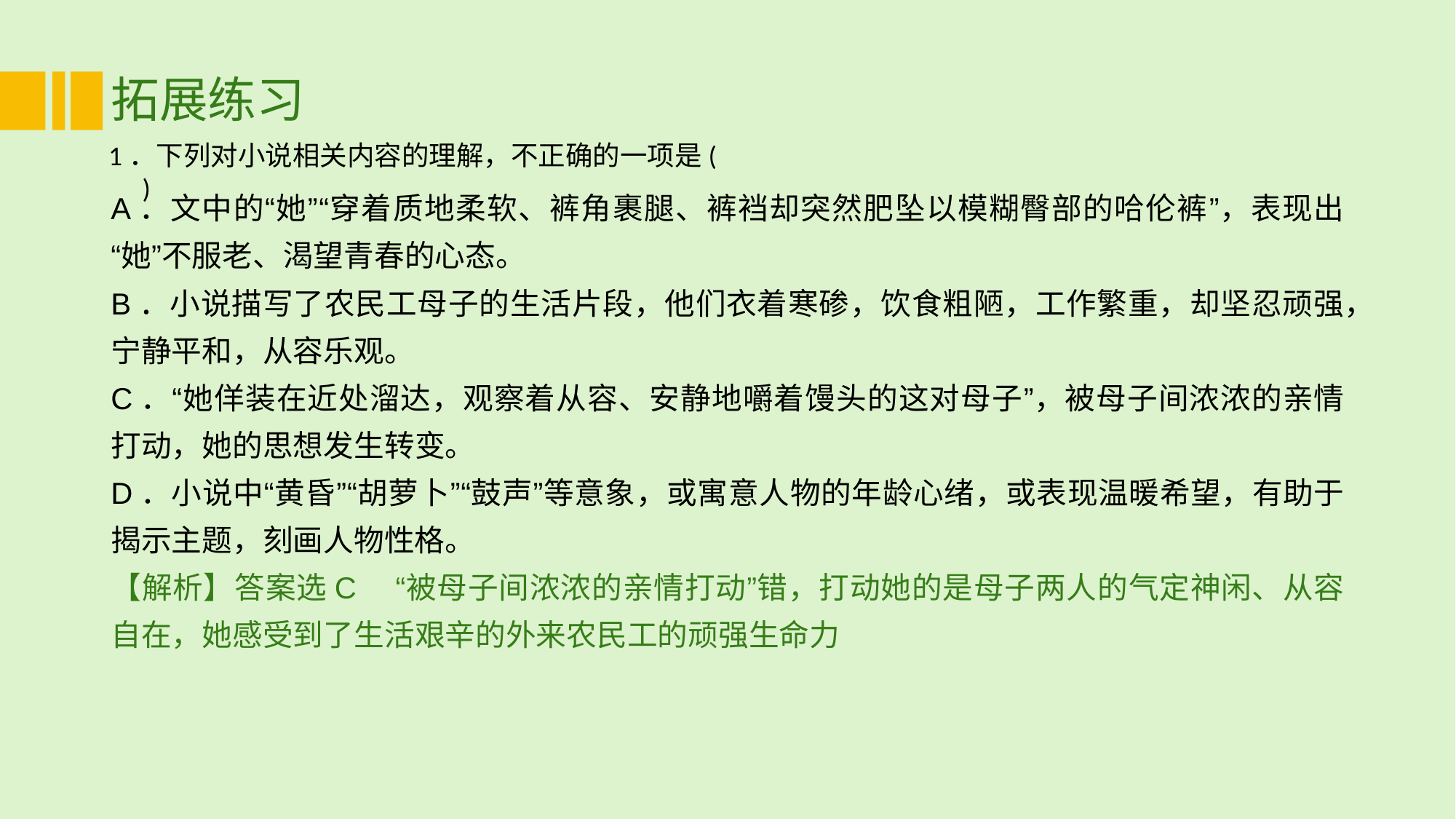

# 拓展练习
1．下列对小说相关内容的理解，不正确的一项是(　    　)
A．文中的“她”“穿着质地柔软、裤角裹腿、裤裆却突然肥坠以模糊臀部的哈伦裤”，表现出“她”不服老、渴望青春的心态。
B．小说描写了农民工母子的生活片段，他们衣着寒碜，饮食粗陋，工作繁重，却坚忍顽强，宁静平和，从容乐观。
C．“她佯装在近处溜达，观察着从容、安静地嚼着馒头的这对母子”，被母子间浓浓的亲情打动，她的思想发生转变。
D．小说中“黄昏”“胡萝卜”“鼓声”等意象，或寓意人物的年龄心绪，或表现温暖希望，有助于揭示主题，刻画人物性格。
【解析】答案选C　“被母子间浓浓的亲情打动”错，打动她的是母子两人的气定神闲、从容自在，她感受到了生活艰辛的外来农民工的顽强生命力